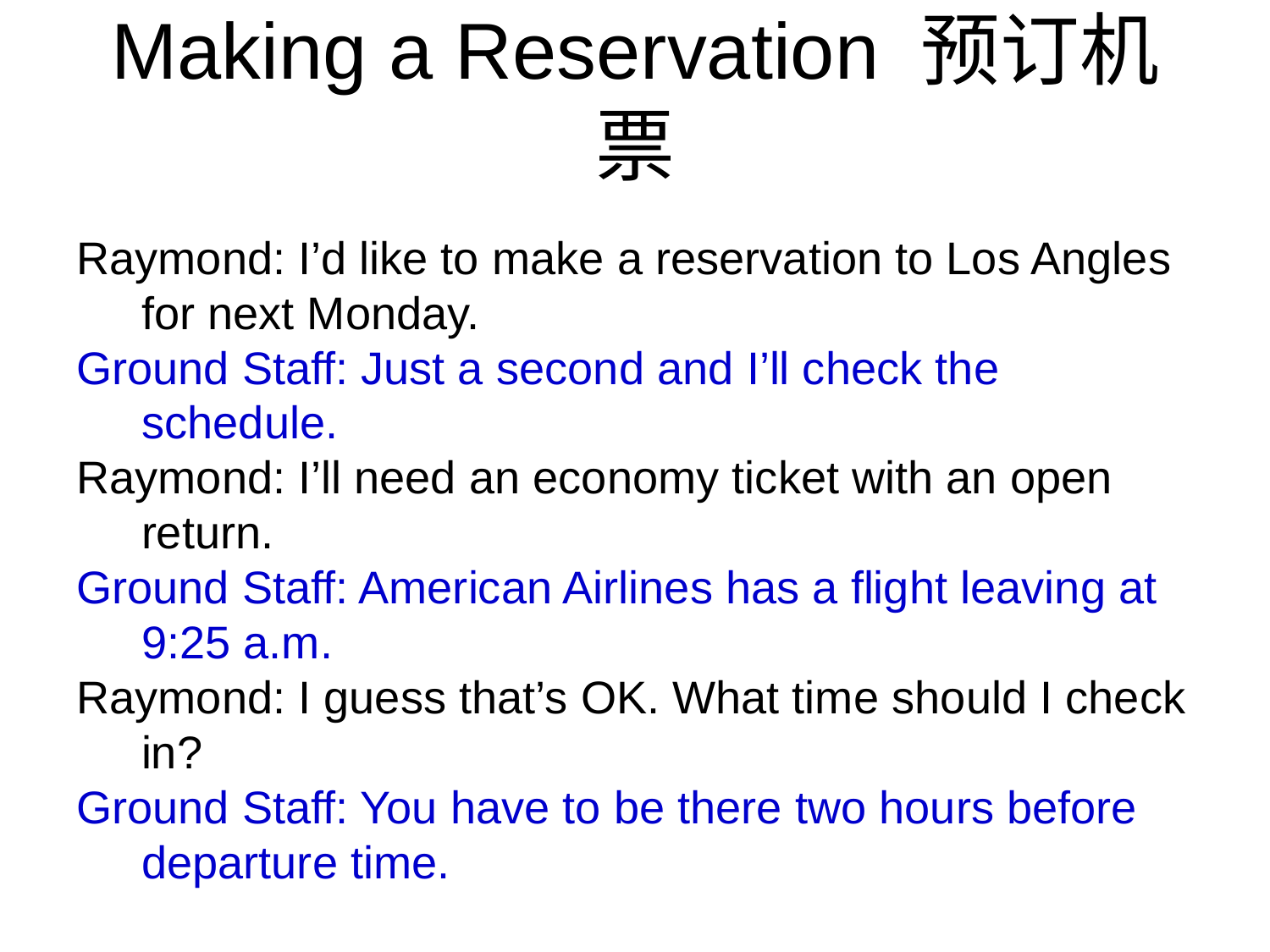

Making a Reservation 预订机票
Raymond: I’d like to make a reservation to Los Angles for next Monday.
Ground Staff: Just a second and I’ll check the schedule.
Raymond: I’ll need an economy ticket with an open return.
Ground Staff: American Airlines has a flight leaving at 9:25 a.m.
Raymond: I guess that’s OK. What time should I check in?
Ground Staff: You have to be there two hours before departure time.